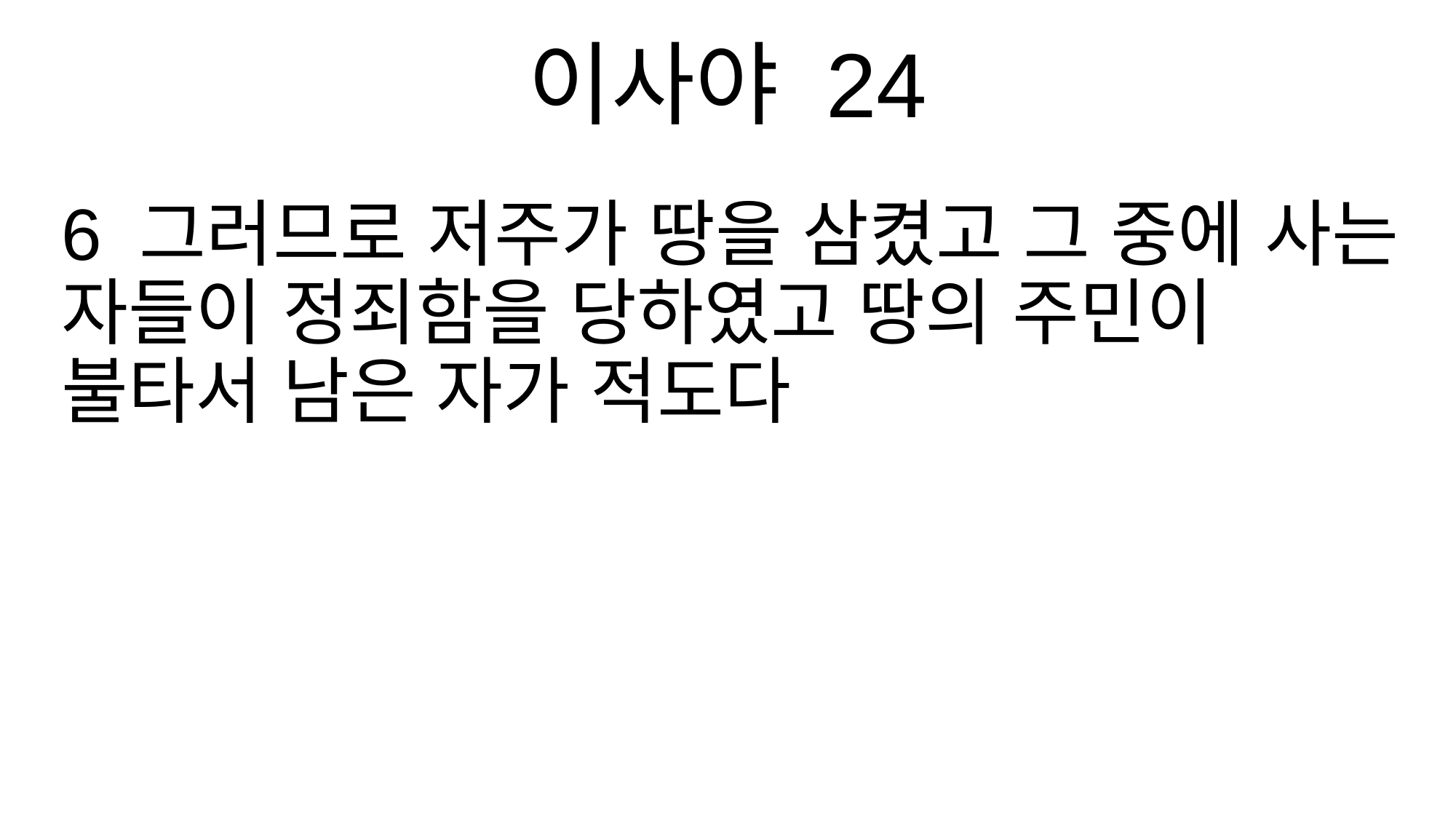

이사야 24
6 그러므로 저주가 땅을 삼켰고 그 중에 사는 자들이 정죄함을 당하였고 땅의 주민이 불타서 남은 자가 적도다